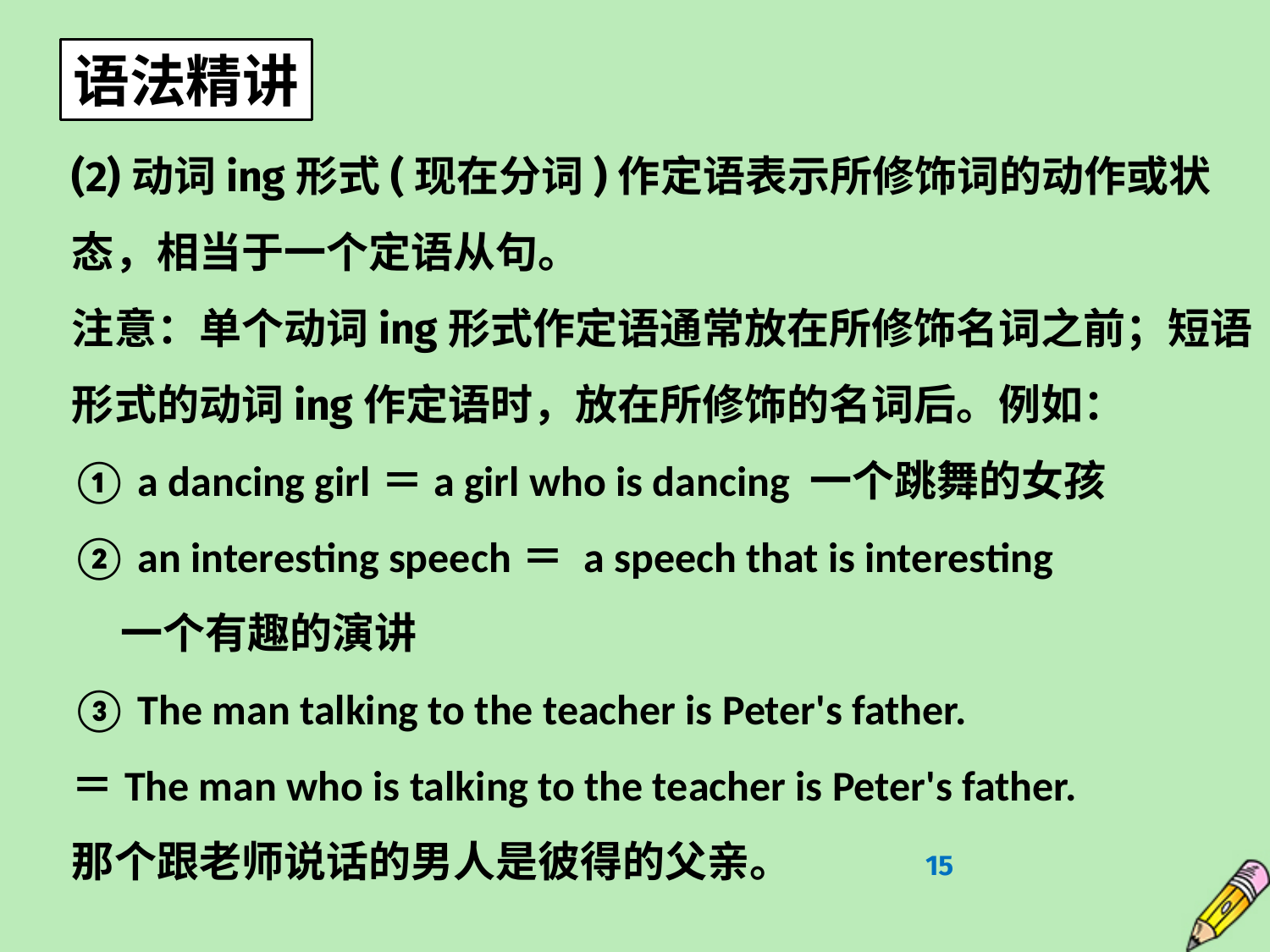

语法精讲
(2)动词­ing形式(现在分词)作定语表示所修饰词的动作或状态，相当于一个定语从句。
注意：单个动词­ing形式作定语通常放在所修饰名词之前；短语形式的动词­ing作定语时，放在所修饰的名词后。例如：
① a dancing girl＝a girl who is dancing 一个跳舞的女孩
② an interesting speech＝ a speech that is interesting
    一个有趣的演讲
③ The man talking to the teacher is Peter's father.
＝The man who is talking to the teacher is Peter's father.
那个跟老师说话的男人是彼得的父亲。

15